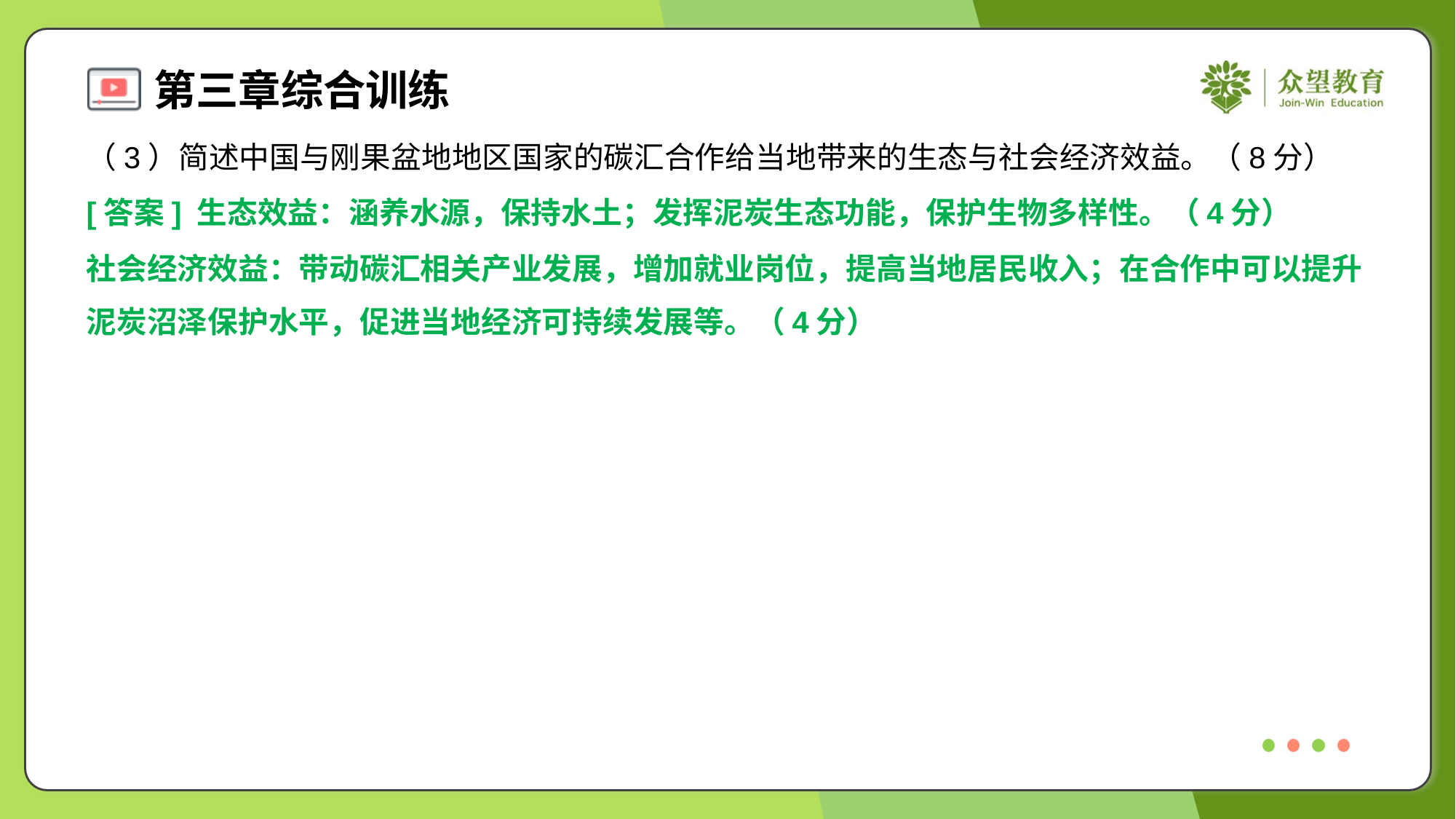

（3）简述中国与刚果盆地地区国家的碳汇合作给当地带来的生态与社会经济效益。（8分）
[答案] 生态效益：涵养水源，保持水土；发挥泥炭生态功能，保护生物多样性。（4分）
社会经济效益：带动碳汇相关产业发展，增加就业岗位，提高当地居民收入；在合作中可以提升
泥炭沼泽保护水平，促进当地经济可持续发展等。（4分）